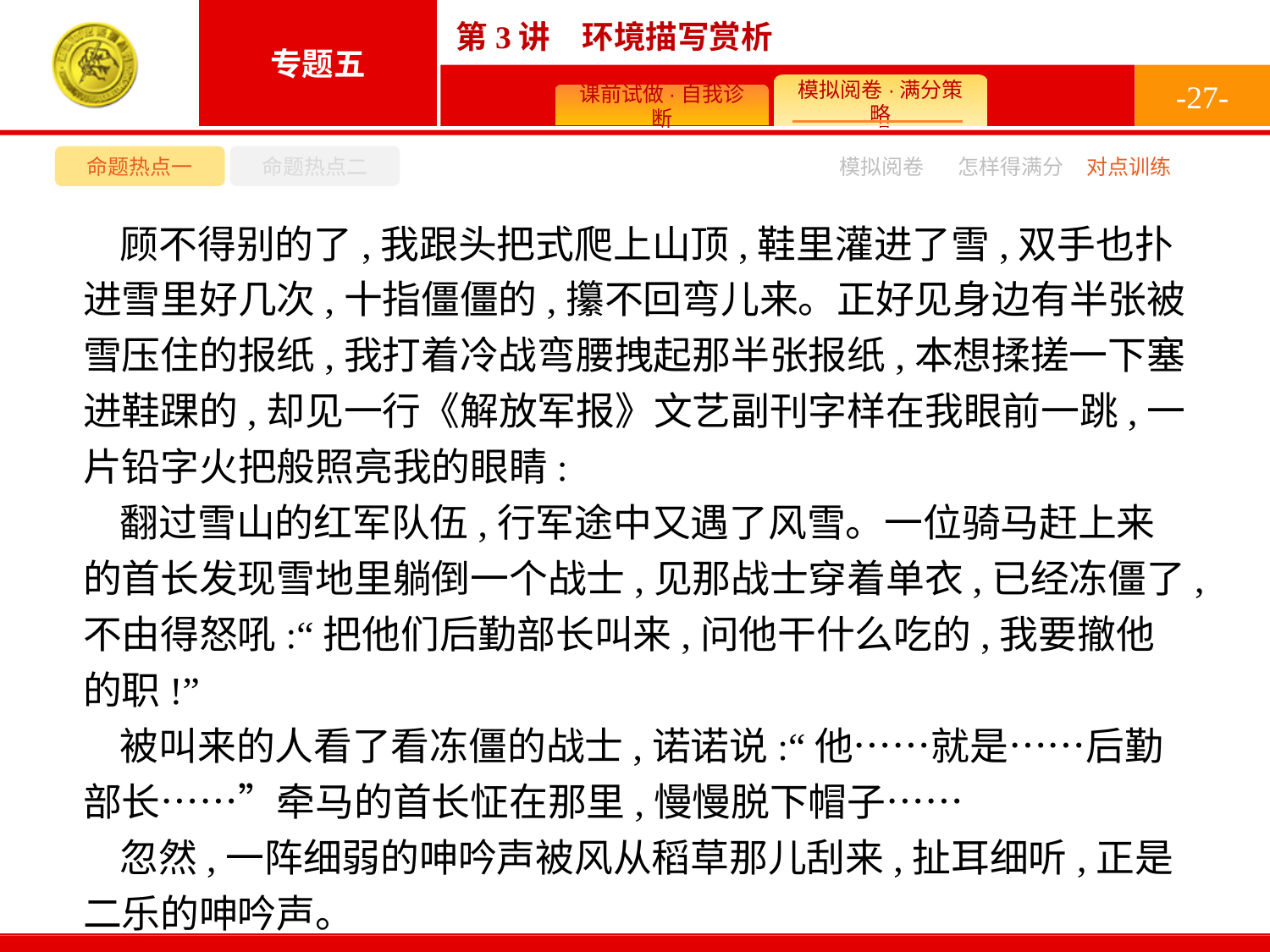

-27-
命题热点一
命题热点二
模拟阅卷
怎样得满分
对点训练
顾不得别的了,我跟头把式爬上山顶,鞋里灌进了雪,双手也扑进雪里好几次,十指僵僵的,攥不回弯儿来。正好见身边有半张被雪压住的报纸,我打着冷战弯腰拽起那半张报纸,本想揉搓一下塞进鞋踝的,却见一行《解放军报》文艺副刊字样在我眼前一跳,一片铅字火把般照亮我的眼睛:
翻过雪山的红军队伍,行军途中又遇了风雪。一位骑马赶上来的首长发现雪地里躺倒一个战士,见那战士穿着单衣,已经冻僵了,不由得怒吼:“把他们后勤部长叫来,问他干什么吃的,我要撤他的职!”
被叫来的人看了看冻僵的战士,诺诺说:“他……就是……后勤部长……”牵马的首长怔在那里,慢慢脱下帽子……
忽然,一阵细弱的呻吟声被风从稻草那儿刮来,扯耳细听,正是二乐的呻吟声。